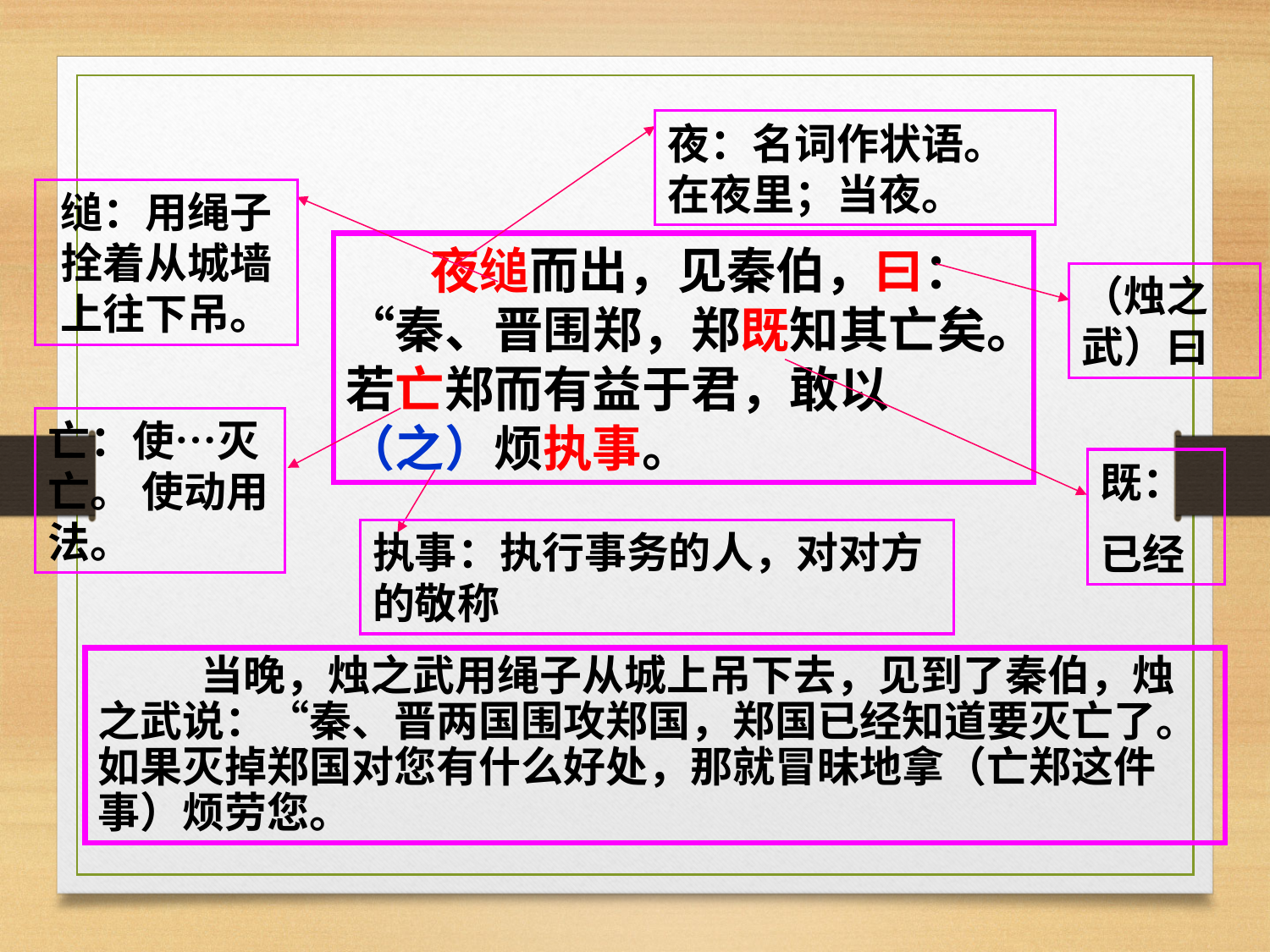

夜：名词作状语。在夜里；当夜。

缒：用绳子拴着从城墙上往下吊。

　　夜缒而出，见秦伯，曰：“秦、晋围郑，郑既知其亡矣。若亡郑而有益于君，敢以（之）烦执事。

（烛之武）曰

亡：使…灭亡。 使动用法。

既：
已经

执事：执行事务的人，对对方的敬称
　　  当晚，烛之武用绳子从城上吊下去，见到了秦伯，烛之武说：“秦、晋两国围攻郑国，郑国已经知道要灭亡了。如果灭掉郑国对您有什么好处，那就冒昧地拿（亡郑这件事）烦劳您。